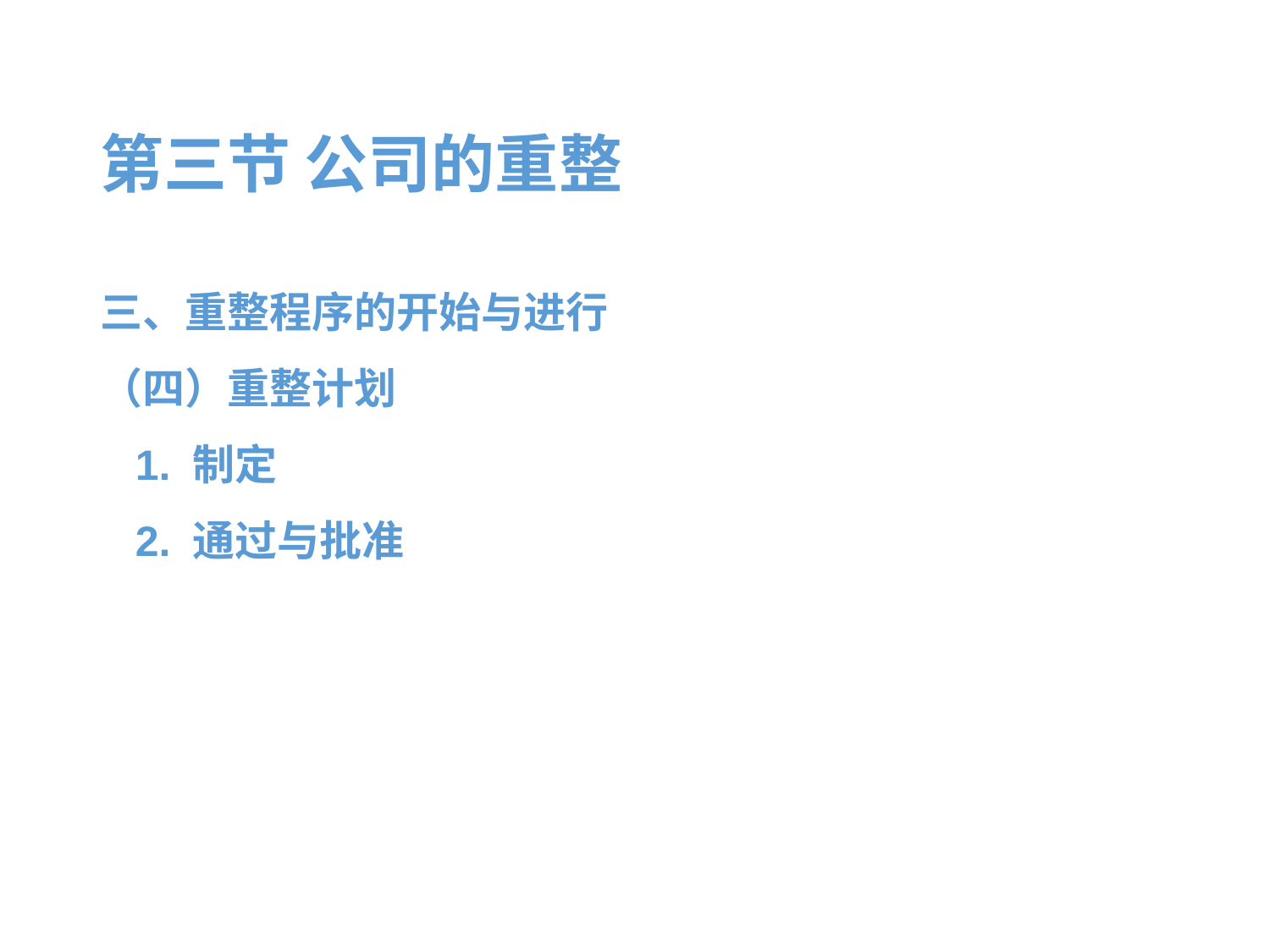

第三节 公司的重整
三、重整程序的开始与进行
（四）重整计划
   1. 制定
   2. 通过与批准